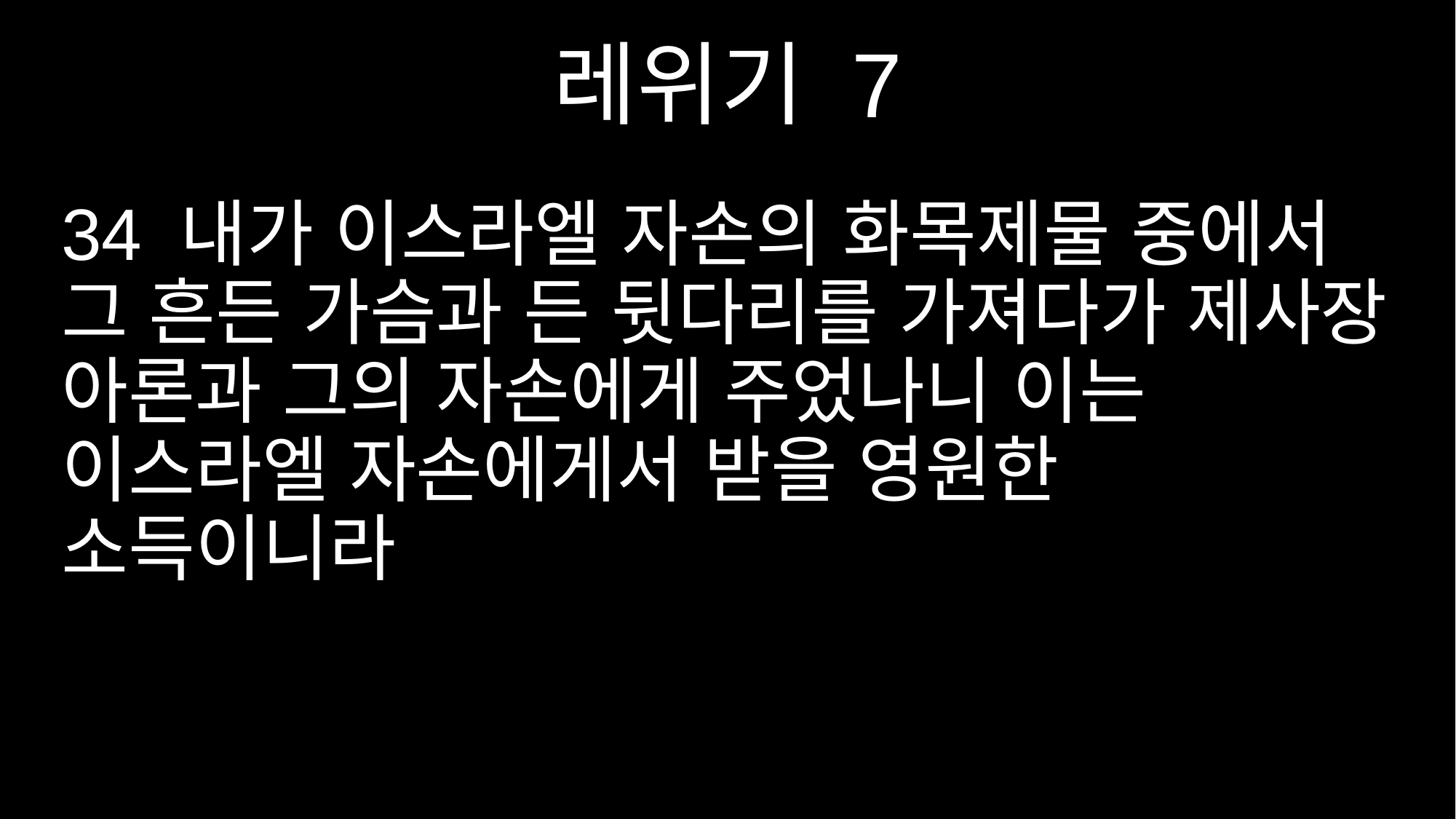

레위기 7
34 내가 이스라엘 자손의 화목제물 중에서 그 흔든 가슴과 든 뒷다리를 가져다가 제사장 아론과 그의 자손에게 주었나니 이는 이스라엘 자손에게서 받을 영원한 소득이니라